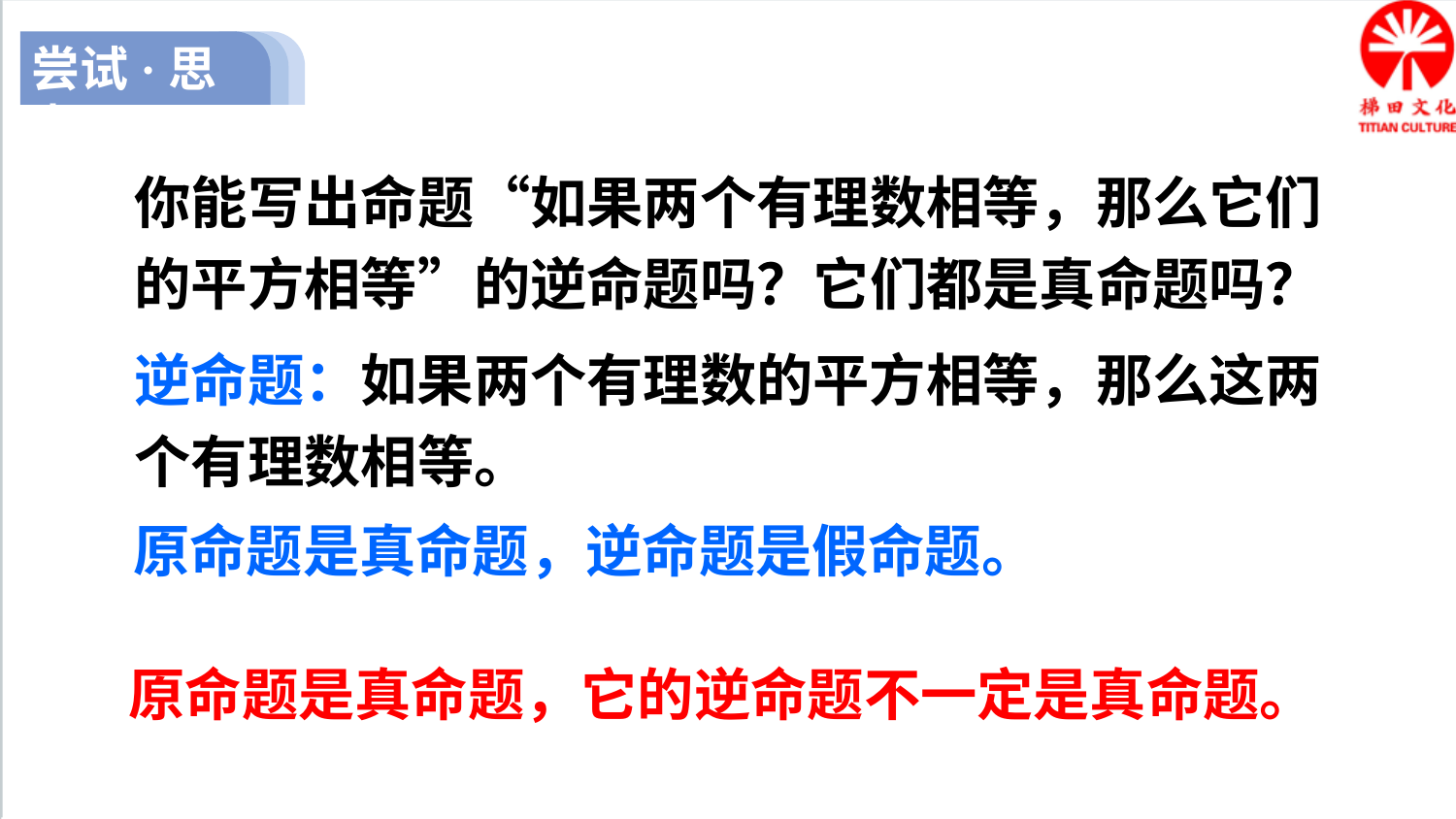

尝试·思考

你能写出命题“如果两个有理数相等，那么它们的平方相等”的逆命题吗？它们都是真命题吗？
逆命题：如果两个有理数的平方相等，那么这两个有理数相等。
原命题是真命题，逆命题是假命题。
原命题是真命题，它的逆命题不一定是真命题。